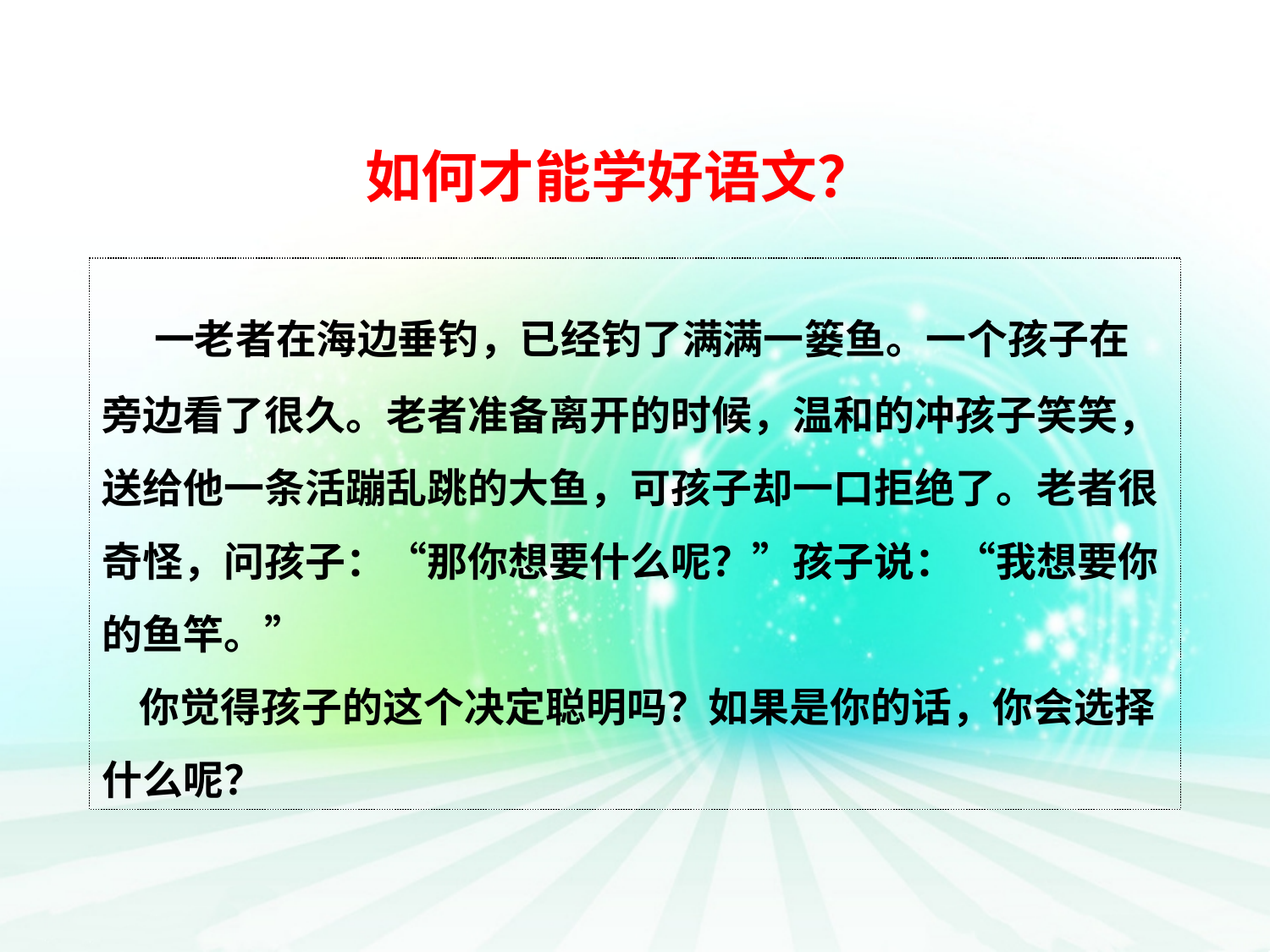

如何才能学好语文？
   一老者在海边垂钓，已经钓了满满一篓鱼。一个孩子在旁边看了很久。老者准备离开的时候，温和的冲孩子笑笑，送给他一条活蹦乱跳的大鱼，可孩子却一口拒绝了。老者很奇怪，问孩子：“那你想要什么呢？”孩子说：“我想要你的鱼竿。”
    你觉得孩子的这个决定聪明吗？如果是你的话，你会选择什么呢？